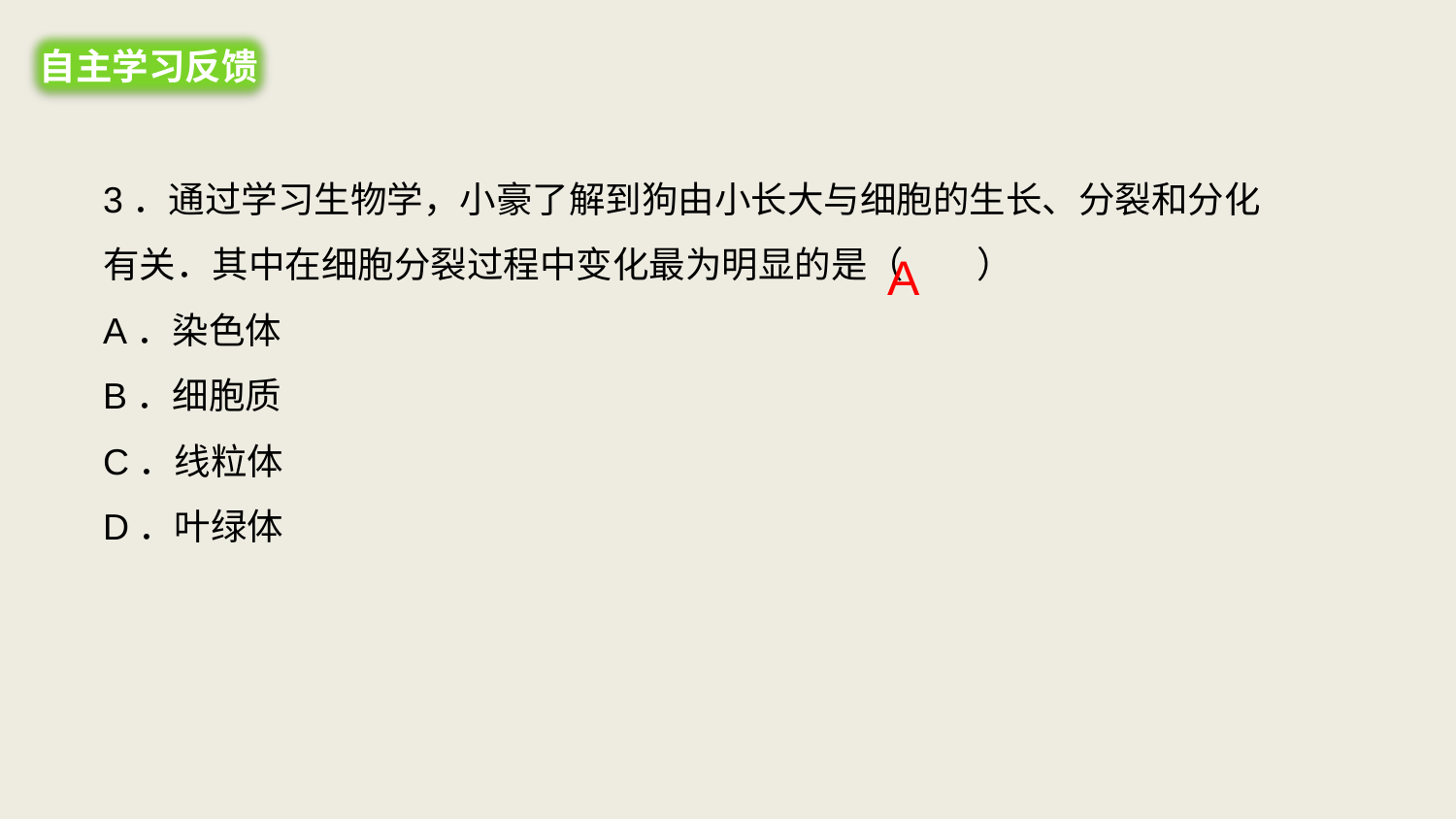

自主学习反馈
3．通过学习生物学，小豪了解到狗由小长大与细胞的生长、分裂和分化有关．其中在细胞分裂过程中变化最为明显的是（　　）
A．染色体
B．细胞质
C．线粒体
D．叶绿体
A